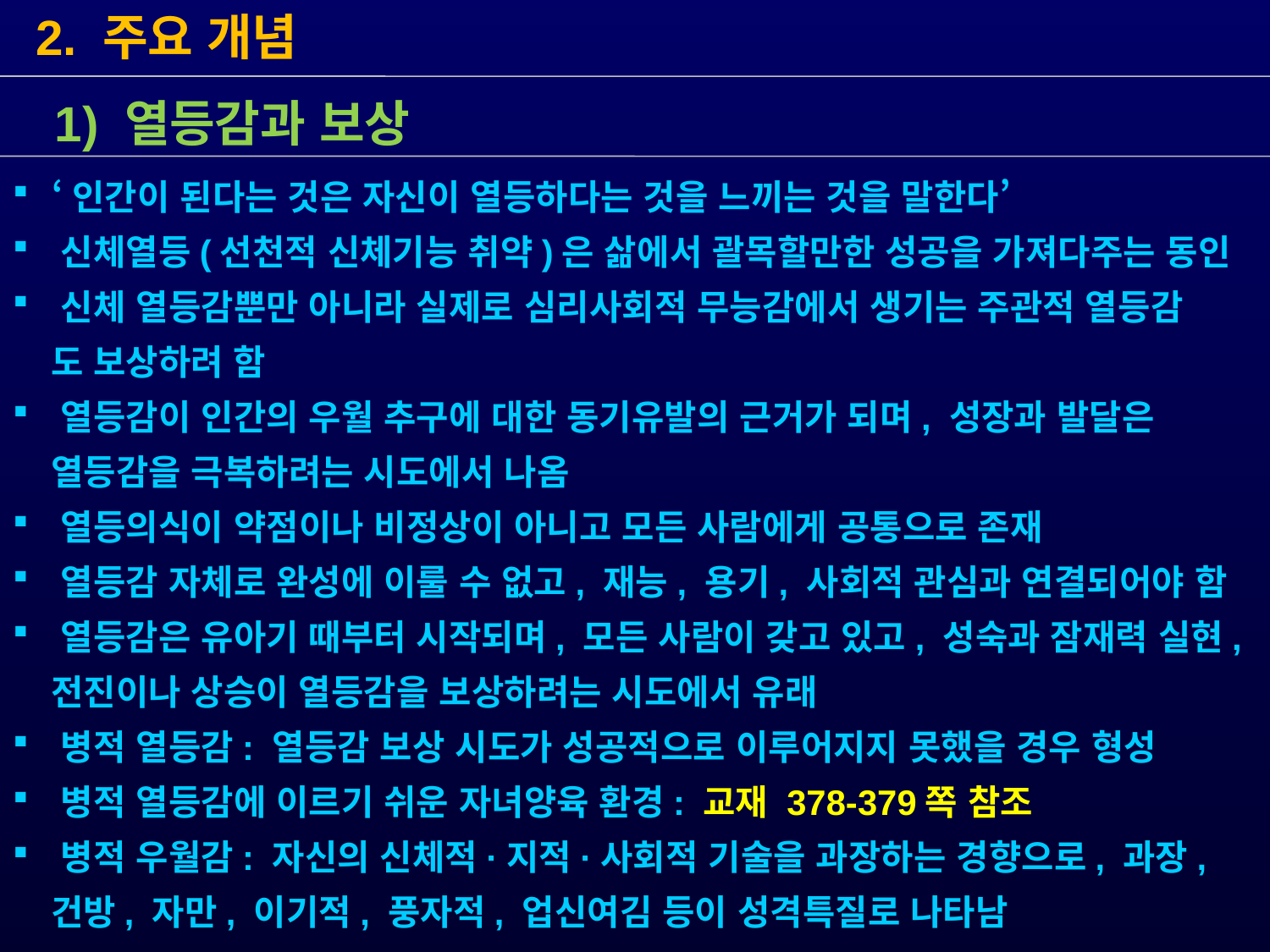

2. 주요 개념

  1) 열등감과 보상

 ‘인간이 된다는 것은 자신이 열등하다는 것을 느끼는 것을 말한다’
 신체열등(선천적 신체기능 취약)은 삶에서 괄목할만한 성공을 가져다주는 동인
 신체 열등감뿐만 아니라 실제로 심리사회적 무능감에서 생기는 주관적 열등감
   도 보상하려 함
 열등감이 인간의 우월 추구에 대한 동기유발의 근거가 되며, 성장과 발달은
   열등감을 극복하려는 시도에서 나옴
 열등의식이 약점이나 비정상이 아니고 모든 사람에게 공통으로 존재
 열등감 자체로 완성에 이룰 수 없고, 재능, 용기, 사회적 관심과 연결되어야 함
 열등감은 유아기 때부터 시작되며, 모든 사람이 갖고 있고, 성숙과 잠재력 실현,
   전진이나 상승이 열등감을 보상하려는 시도에서 유래
 병적 열등감: 열등감 보상 시도가 성공적으로 이루어지지 못했을 경우 형성
 병적 열등감에 이르기 쉬운 자녀양육 환경: 교재 378-379쪽 참조
 병적 우월감: 자신의 신체적·지적·사회적 기술을 과장하는 경향으로, 과장,
   건방, 자만, 이기적, 풍자적, 업신여김 등이 성격특질로 나타남